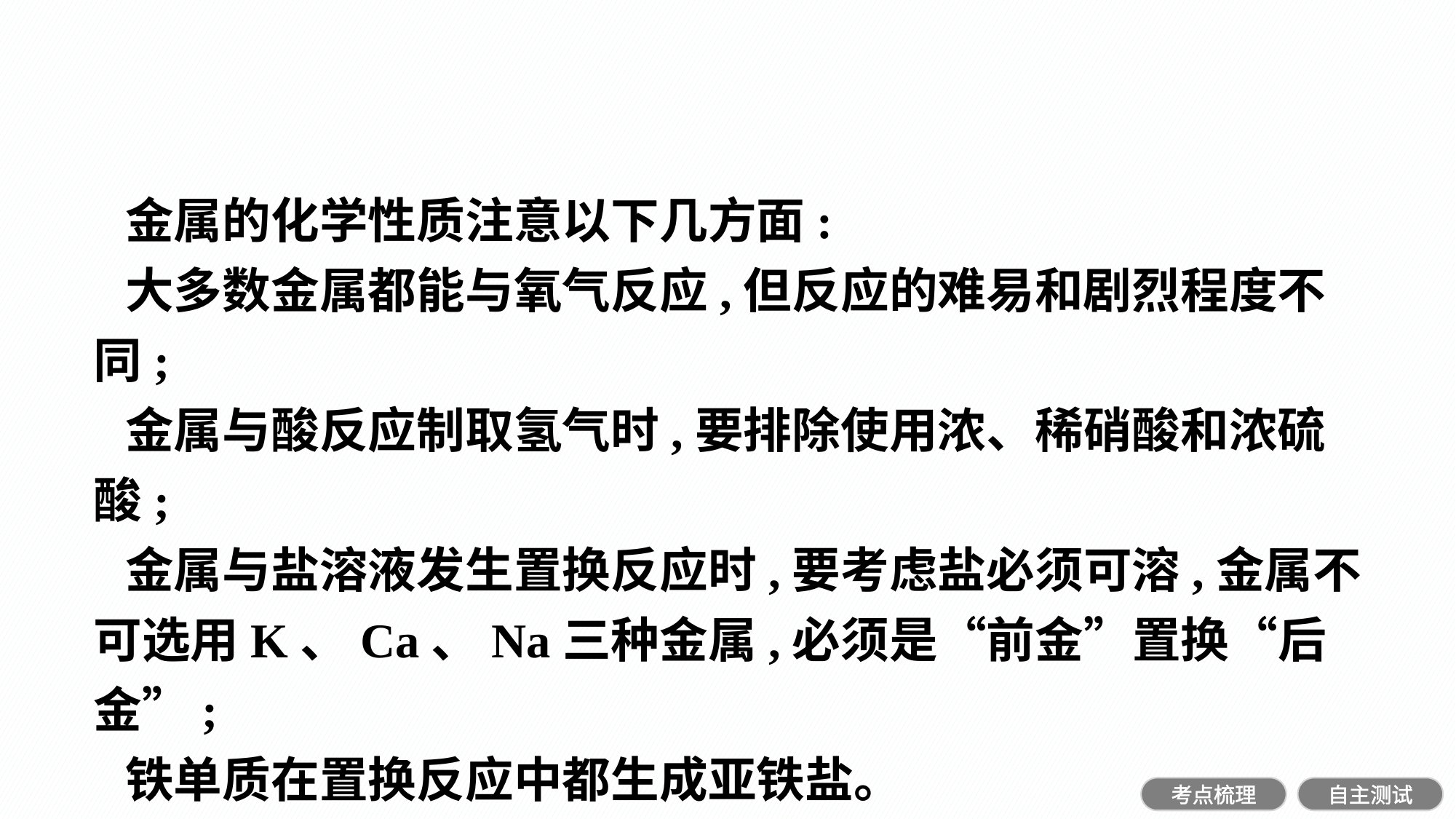

金属的化学性质注意以下几方面:
大多数金属都能与氧气反应,但反应的难易和剧烈程度不同;
金属与酸反应制取氢气时,要排除使用浓、稀硝酸和浓硫酸;
金属与盐溶液发生置换反应时,要考虑盐必须可溶,金属不可选用K、Ca、Na三种金属,必须是“前金”置换“后金”;
铁单质在置换反应中都生成亚铁盐。